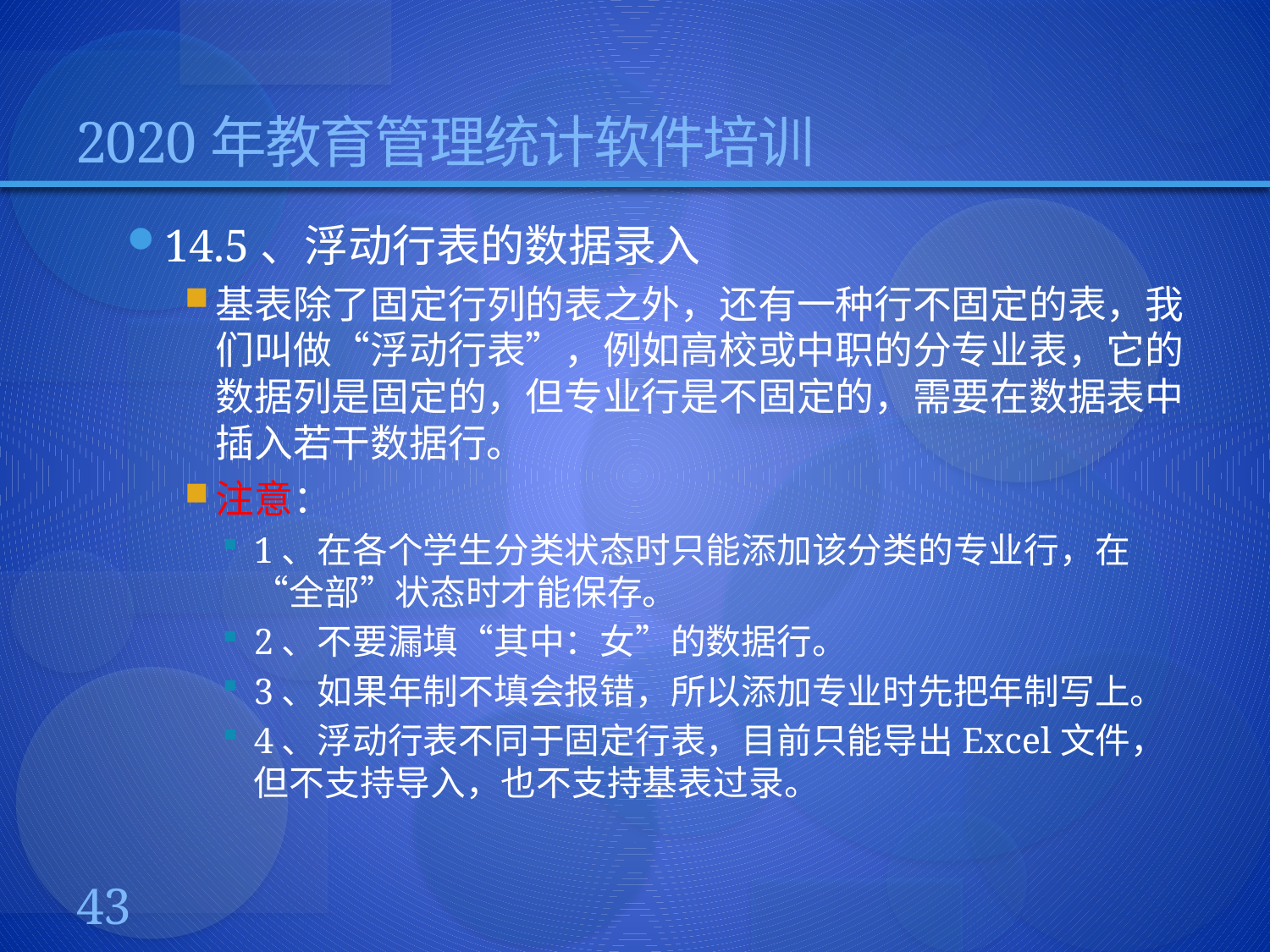

# 2020年教育管理统计软件培训
14.5、浮动行表的数据录入
基表除了固定行列的表之外，还有一种行不固定的表，我们叫做“浮动行表”，例如高校或中职的分专业表，它的数据列是固定的，但专业行是不固定的，需要在数据表中插入若干数据行。
注意：
1、在各个学生分类状态时只能添加该分类的专业行，在“全部”状态时才能保存。
2、不要漏填“其中：女”的数据行。
3、如果年制不填会报错，所以添加专业时先把年制写上。
4、浮动行表不同于固定行表，目前只能导出Excel文件，但不支持导入，也不支持基表过录。

43